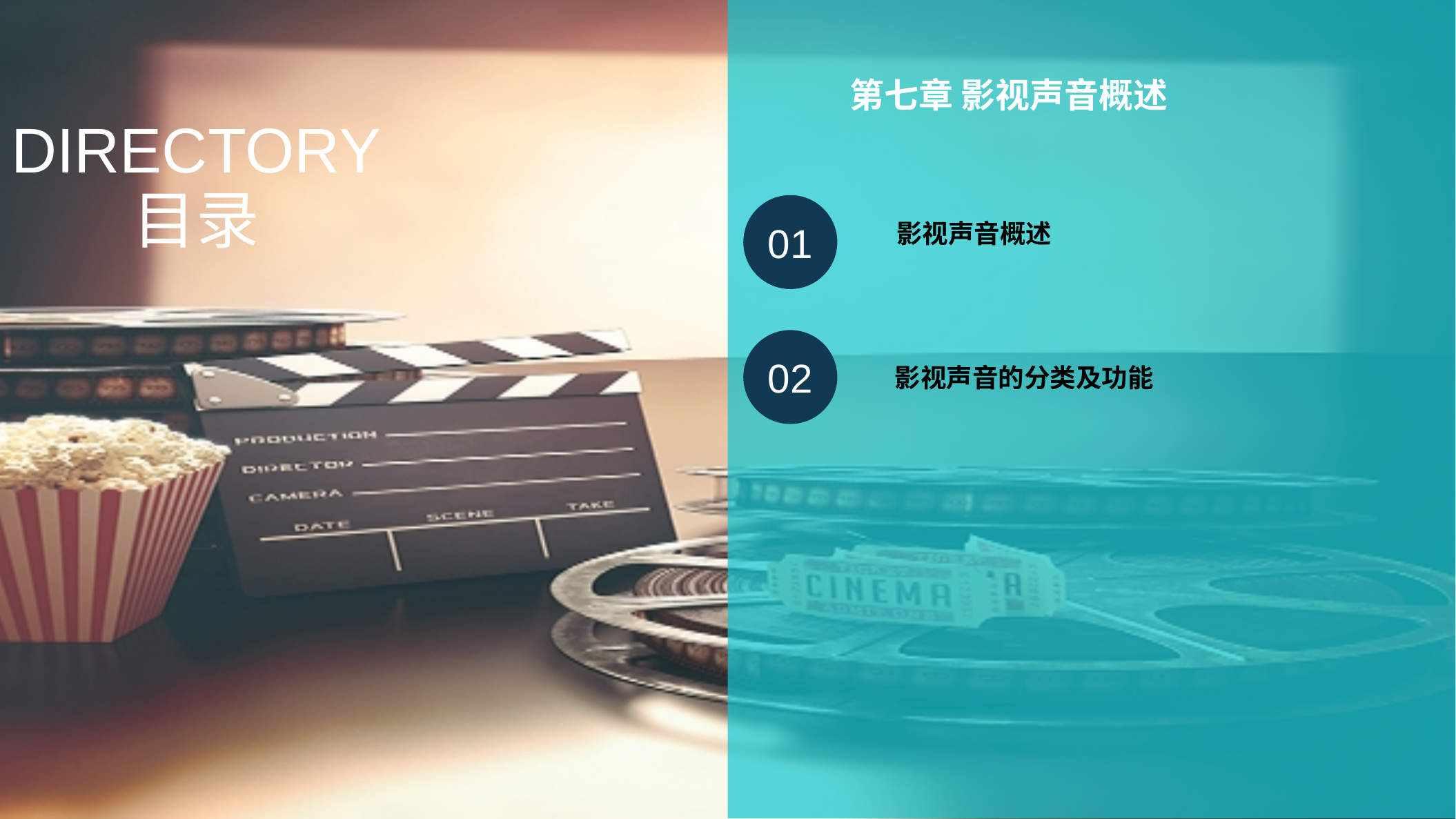

第七章 影视声音概述

DIRECTORY
目录
01
影视声音概述
02
 影视声音的分类及功能